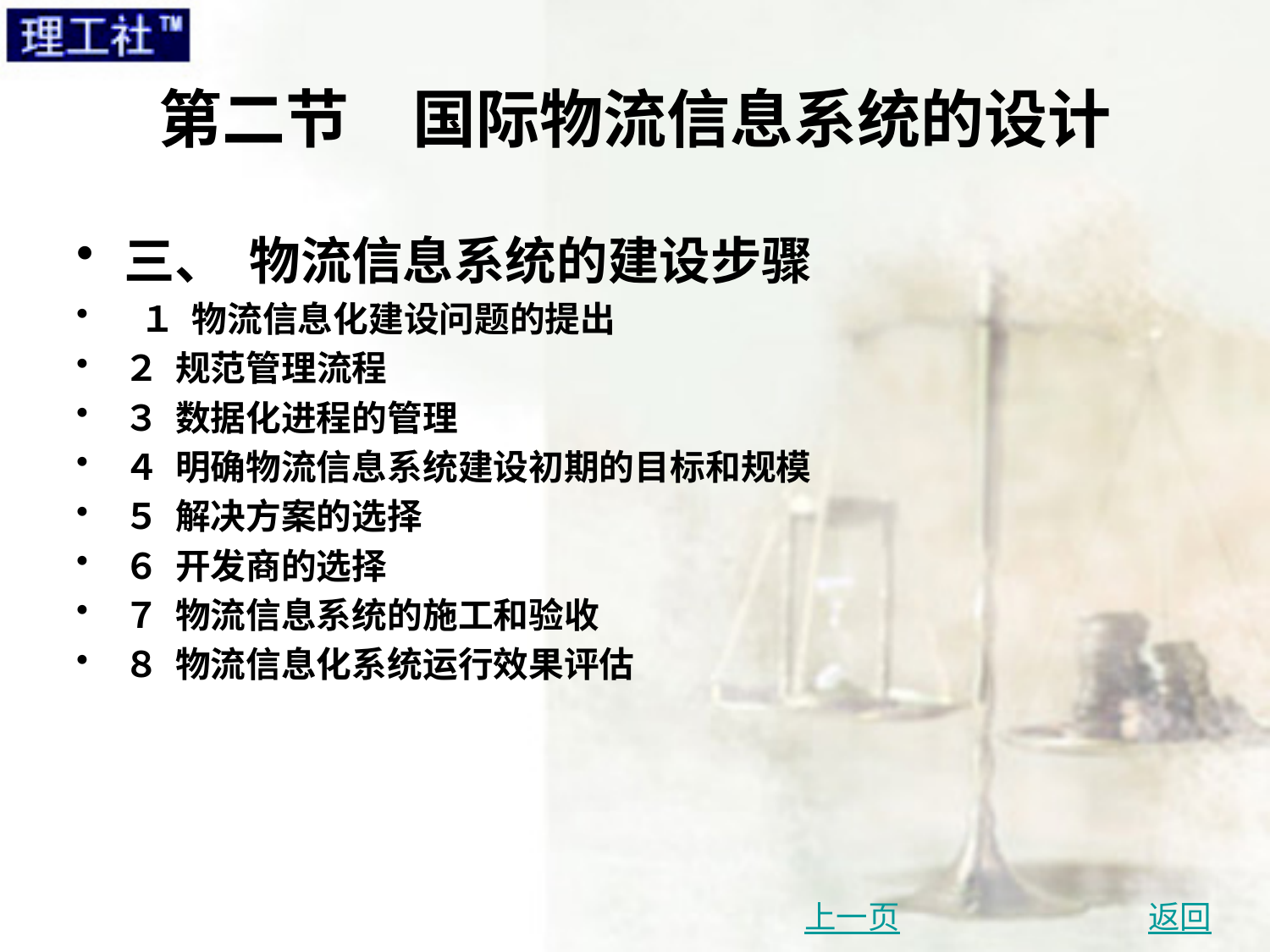

# 第二节　国际物流信息系统的设计
三、  物流信息系统的建设步骤
 １  物流信息化建设问题的提出
２  规范管理流程
３  数据化进程的管理
４  明确物流信息系统建设初期的目标和规模
５  解决方案的选择
６  开发商的选择
７  物流信息系统的施工和验收
８  物流信息化系统运行效果评估

上一页
返回